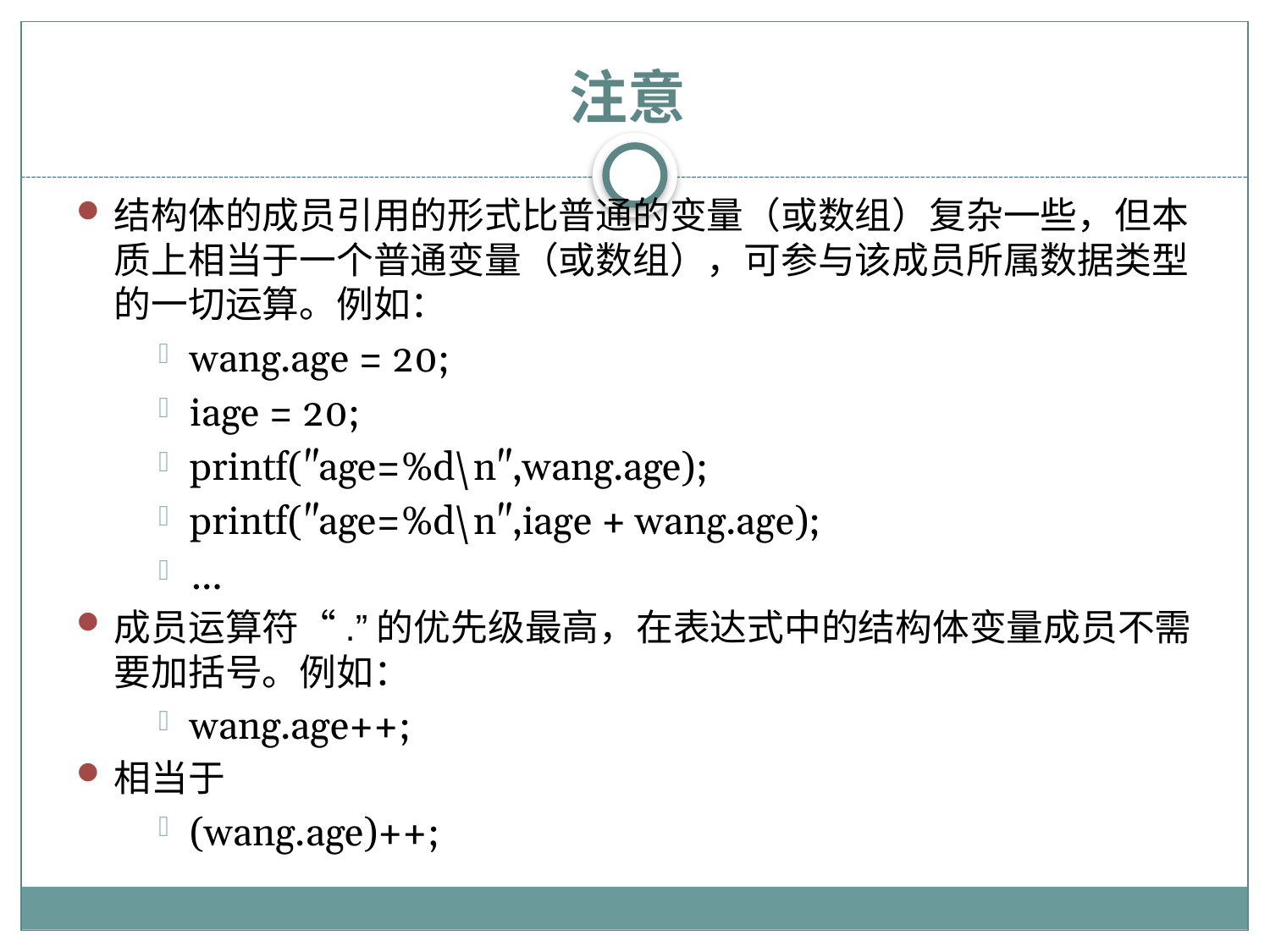

# 注意
结构体的成员引用的形式比普通的变量（或数组）复杂一些，但本质上相当于一个普通变量（或数组），可参与该成员所属数据类型的一切运算。例如：
wang.age = 20;
iage = 20;
printf("age=%d\n",wang.age);
printf("age=%d\n",iage + wang.age);
…
成员运算符“.”的优先级最高，在表达式中的结构体变量成员不需要加括号。例如：
wang.age++;
相当于
(wang.age)++;